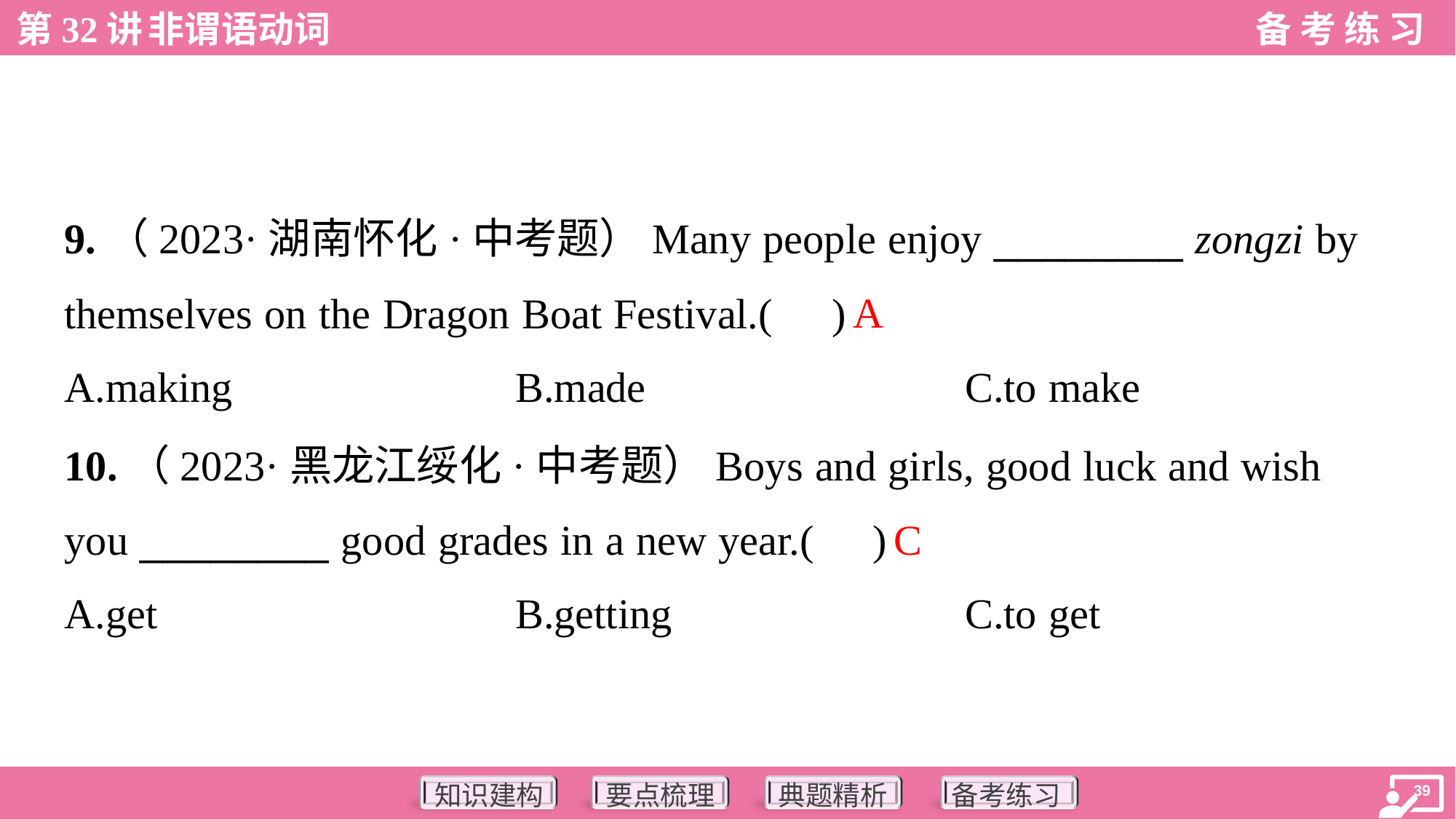

9.（2023·湖南怀化·中考题）Many people enjoy ________ zongzi by
themselves on the Dragon Boat Festival.(     )
A
A.making	B.made	C.to make
10.（2023·黑龙江绥化·中考题）Boys and girls, good luck and wish
you ________ good grades in a new year.(     )
C
A.get	B.getting	C.to get